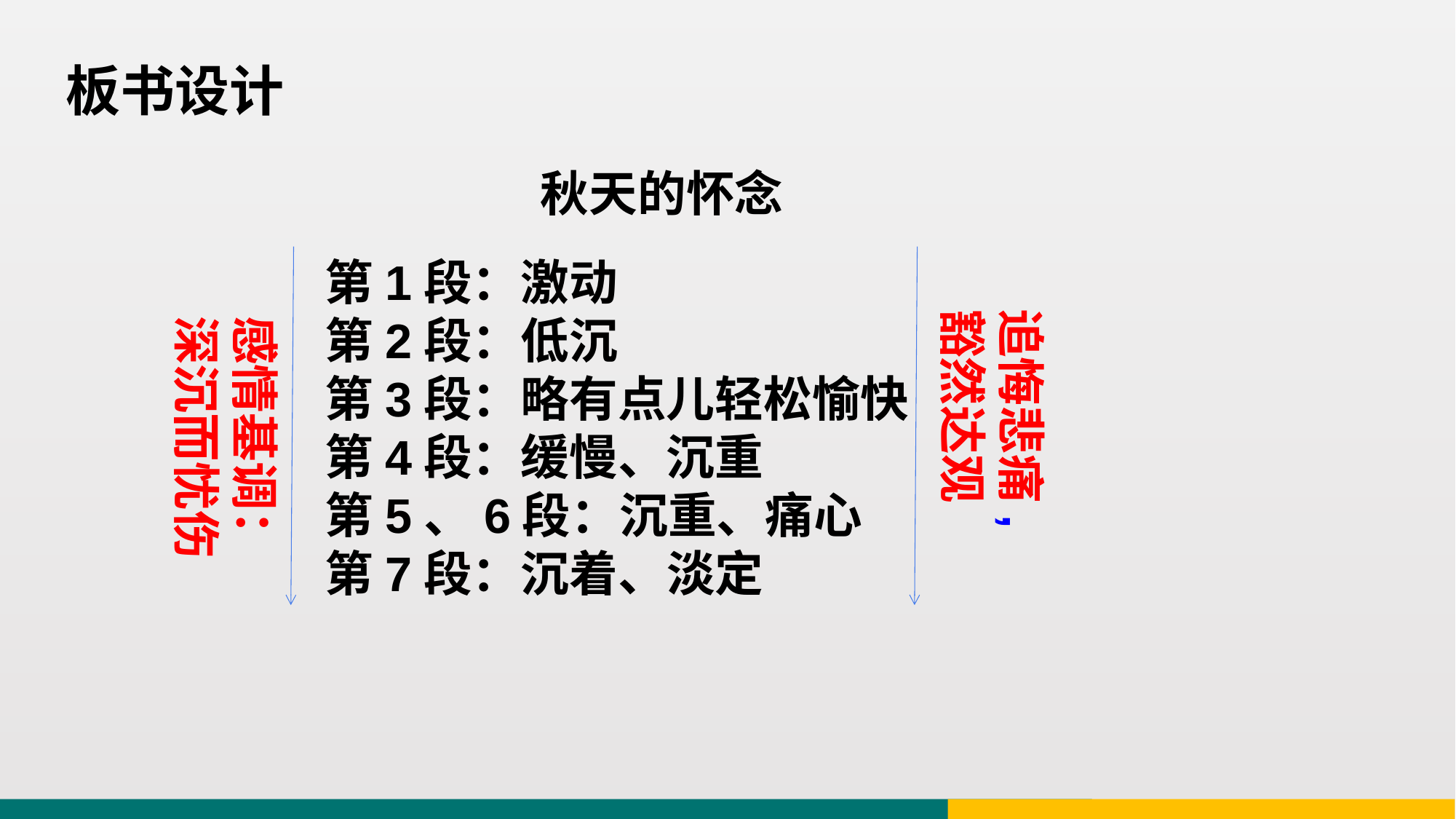

板书设计
秋天的怀念
第1段：激动
第2段：低沉
第3段：略有点儿轻松愉快
第4段：缓慢、沉重
第5、6段：沉重、痛心
第7段：沉着、淡定

追悔悲痛,豁然达观
感情基调：深沉而忧伤